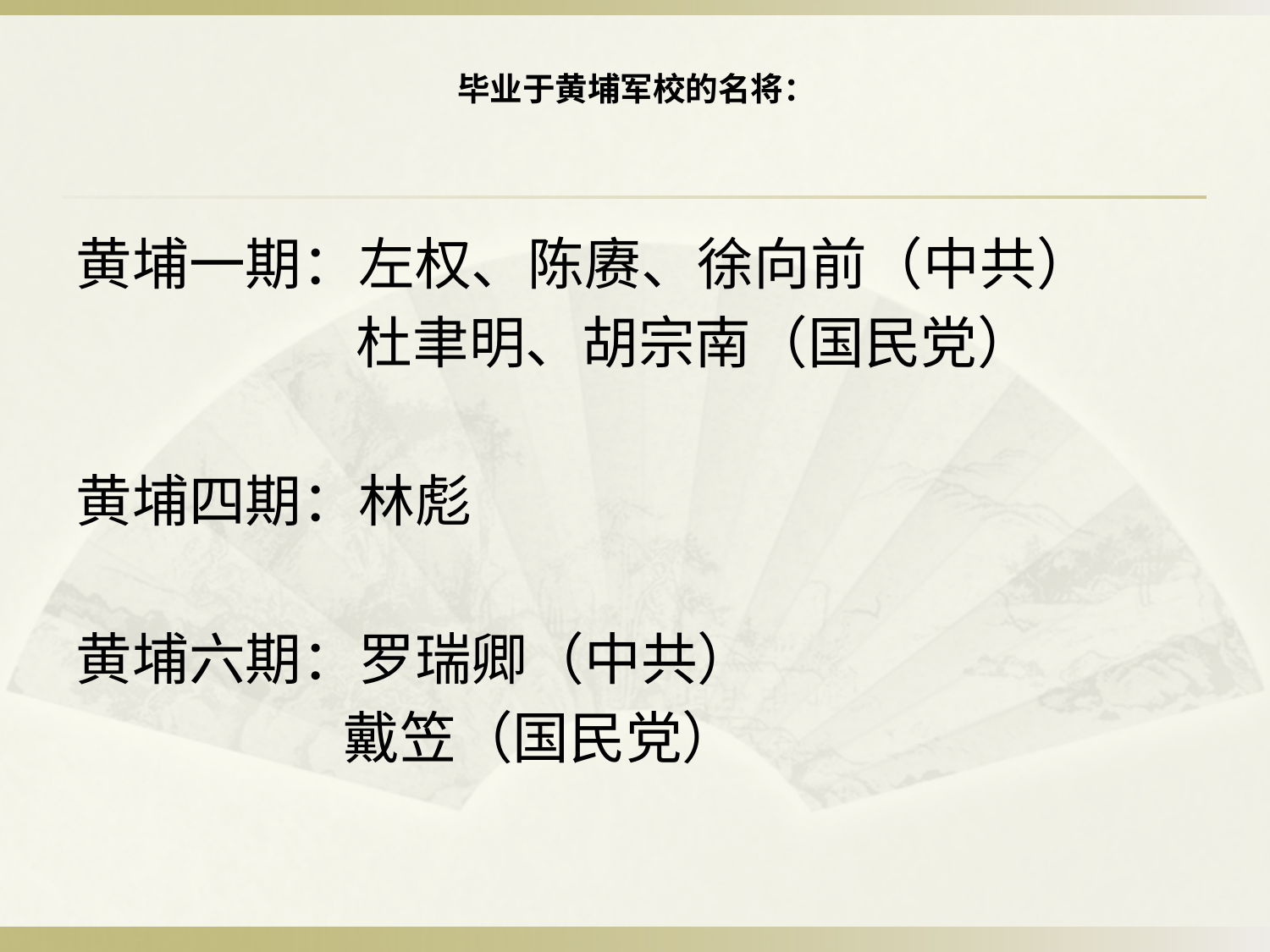

# 毕业于黄埔军校的名将：
黄埔一期：左权、陈赓、徐向前（中共）
                     杜聿明、胡宗南（国民党）

黄埔四期：林彪

黄埔六期：罗瑞卿（中共）
                    戴笠（国民党）